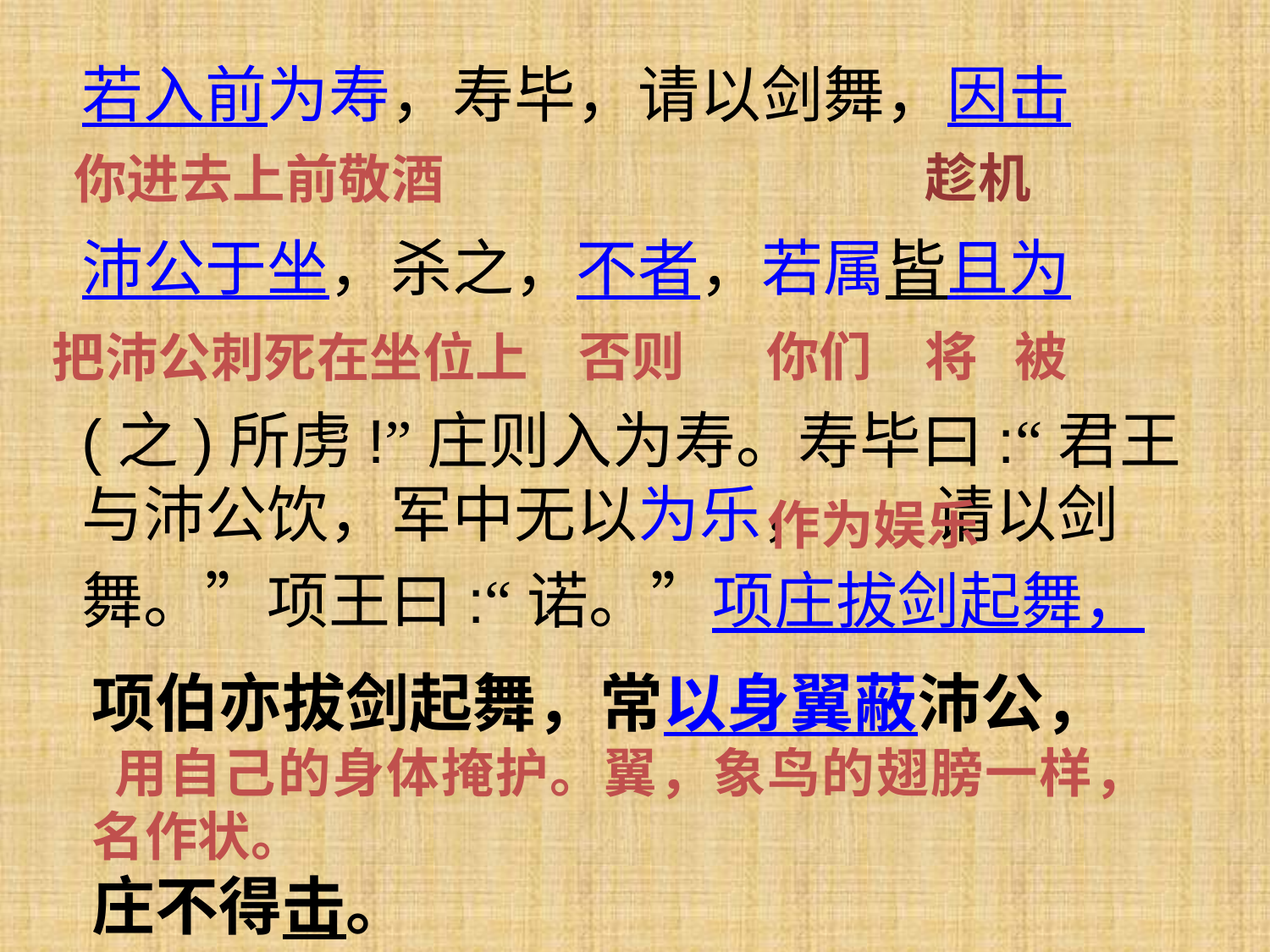

若入前为寿，寿毕，请以剑舞，因击

沛公于坐，杀之，不者，若属皆且为

(之)所虏!”庄则入为寿。寿毕曰:“君王与沛公饮，军中无以为乐，        请以剑
舞。”项王曰:“诺。”项庄拔剑起舞，

你进去上前敬酒
趁机
把沛公刺死在坐位上
否则
你们
将
被
作为娱乐
项伯亦拔剑起舞，常以身翼蔽沛公，
 用自己的身体掩护。翼，象鸟的翅膀一样，名作状。
庄不得击。